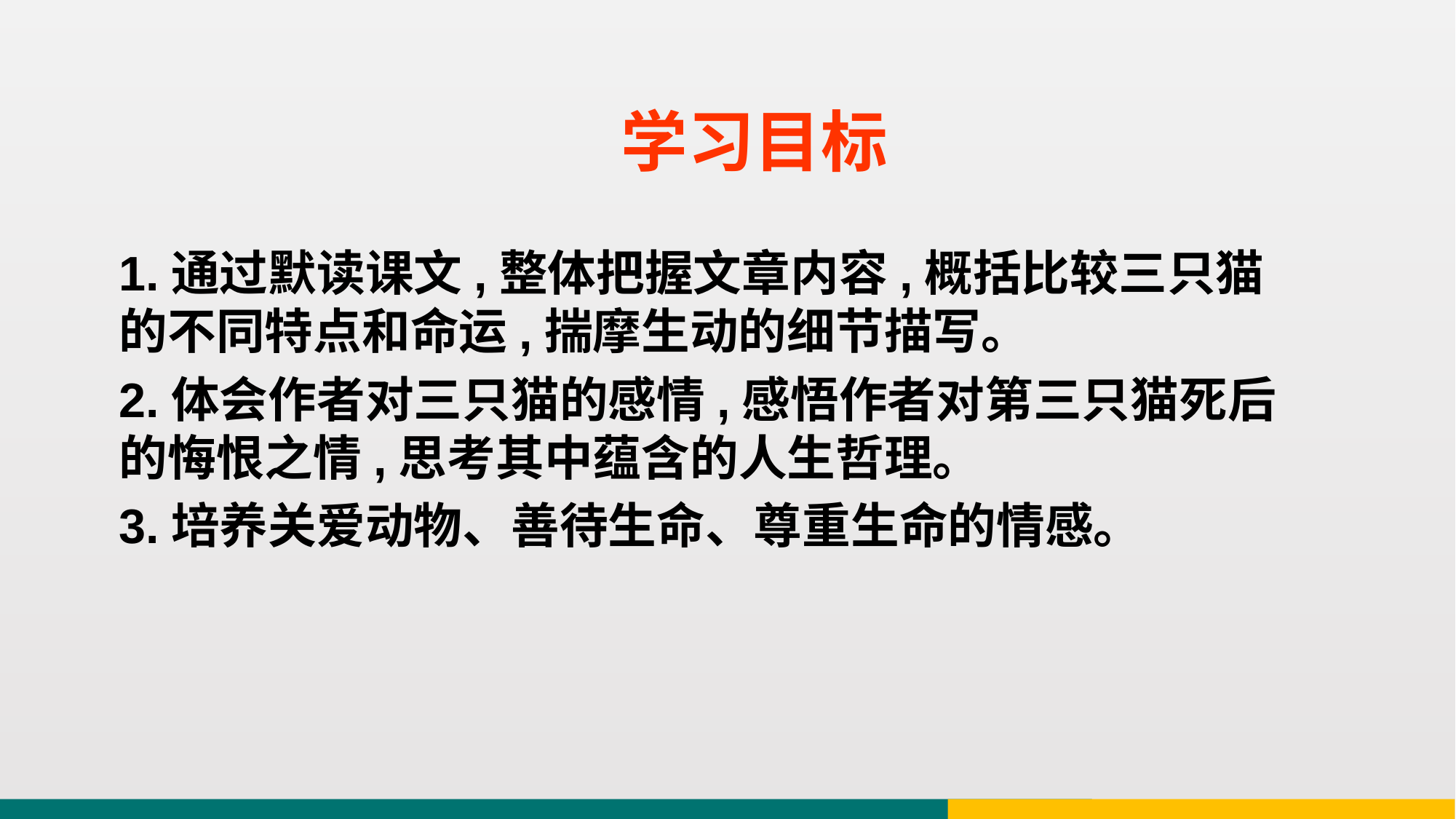

学习目标
1.通过默读课文,整体把握文章内容,概括比较三只猫的不同特点和命运,揣摩生动的细节描写。
2.体会作者对三只猫的感情,感悟作者对第三只猫死后的悔恨之情,思考其中蕴含的人生哲理。
3.培养关爱动物、善待生命、尊重生命的情感。